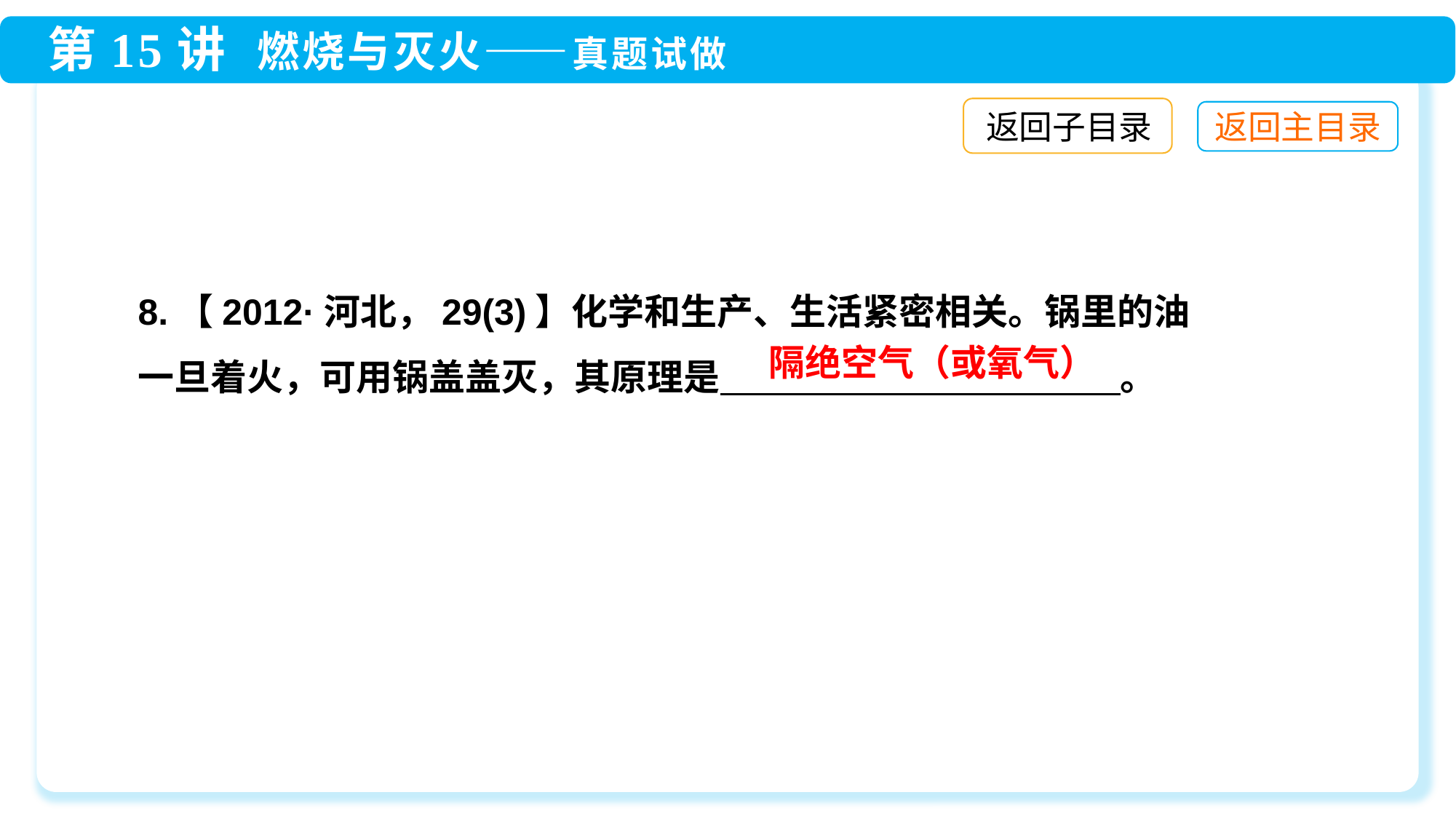

返回子目录

8.【2012·河北，29(3)】化学和生产、生活紧密相关。锅里的油一旦着火，可用锅盖盖灭，其原理是　　　　　　　　　　　。
隔绝空气（或氧气）